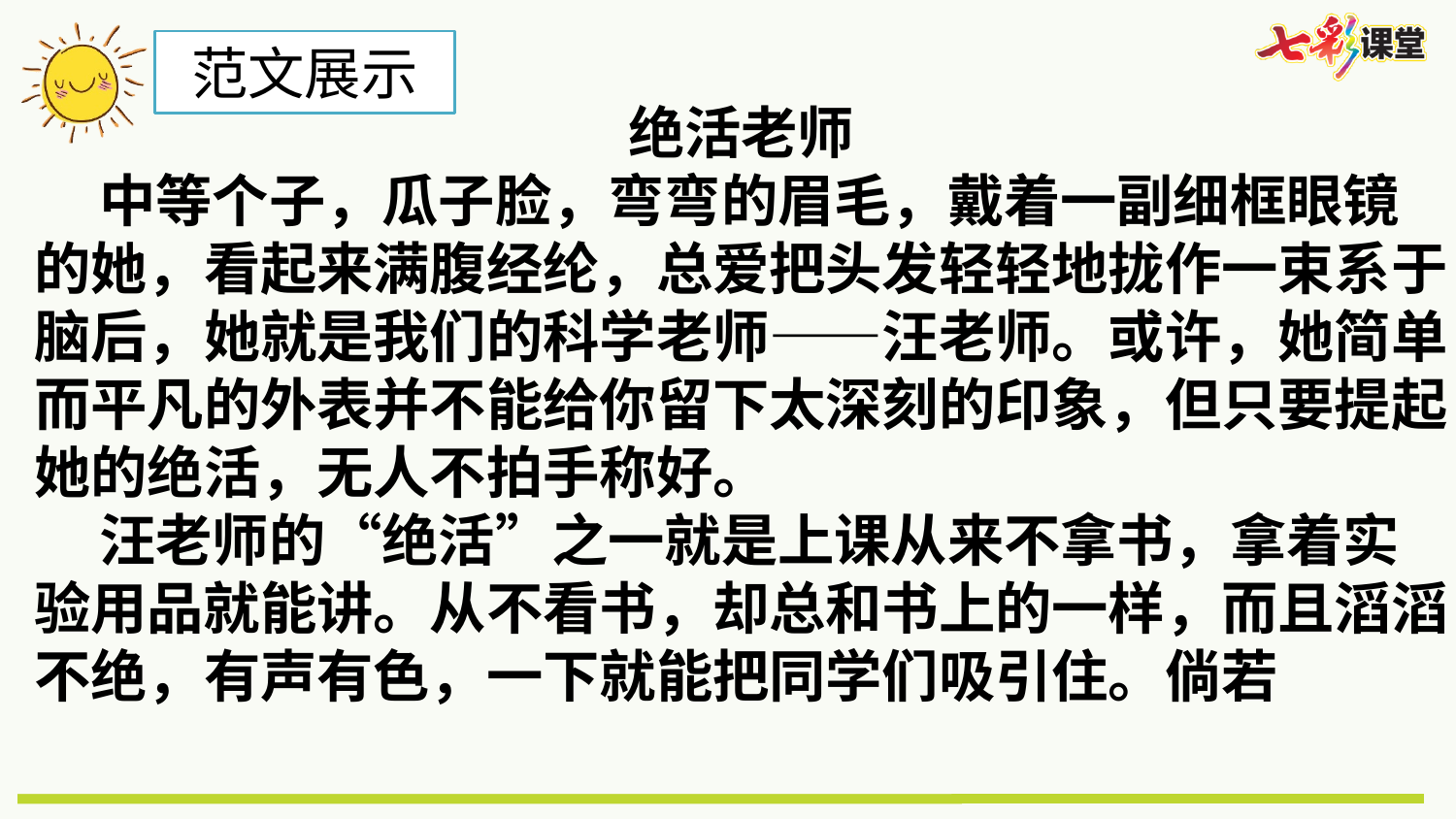

范文展示
绝活老师
    中等个子，瓜子脸，弯弯的眉毛，戴着一副细框眼镜的她，看起来满腹经纶，总爱把头发轻轻地拢作一束系于脑后，她就是我们的科学老师——汪老师。或许，她简单而平凡的外表并不能给你留下太深刻的印象，但只要提起她的绝活，无人不拍手称好。
    汪老师的“绝活”之一就是上课从来不拿书，拿着实验用品就能讲。从不看书，却总和书上的一样，而且滔滔不绝，有声有色，一下就能把同学们吸引住。倘若